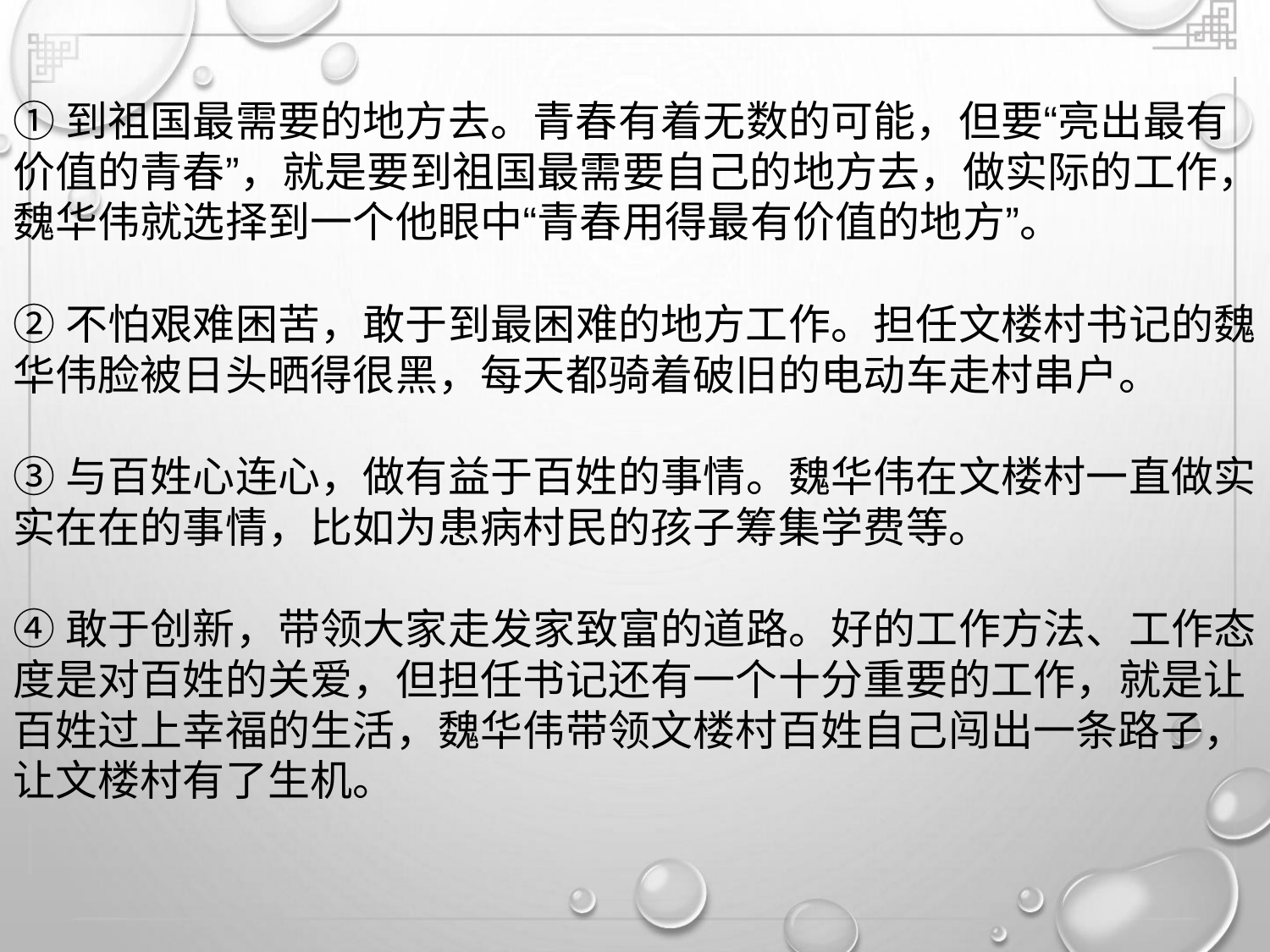

①到祖国最需要的地方去。青春有着无数的可能，但要“亮出最有
价值的青春”，就是要到祖国最需要自己的地方去，做实际的工作，
魏华伟就选择到一个他眼中“青春用得最有价值的地方”。
②不怕艰难困苦，敢于到最困难的地方工作。担任文楼村书记的魏
华伟脸被日头晒得很黑，每天都骑着破旧的电动车走村串户。
③与百姓心连心，做有益于百姓的事情。魏华伟在文楼村一直做实
实在在的事情，比如为患病村民的孩子筹集学费等。
④敢于创新，带领大家走发家致富的道路。好的工作方法、工作态
度是对百姓的关爱，但担任书记还有一个十分重要的工作，就是让
百姓过上幸福的生活，魏华伟带领文楼村百姓自己闯出一条路子，
让文楼村有了生机。